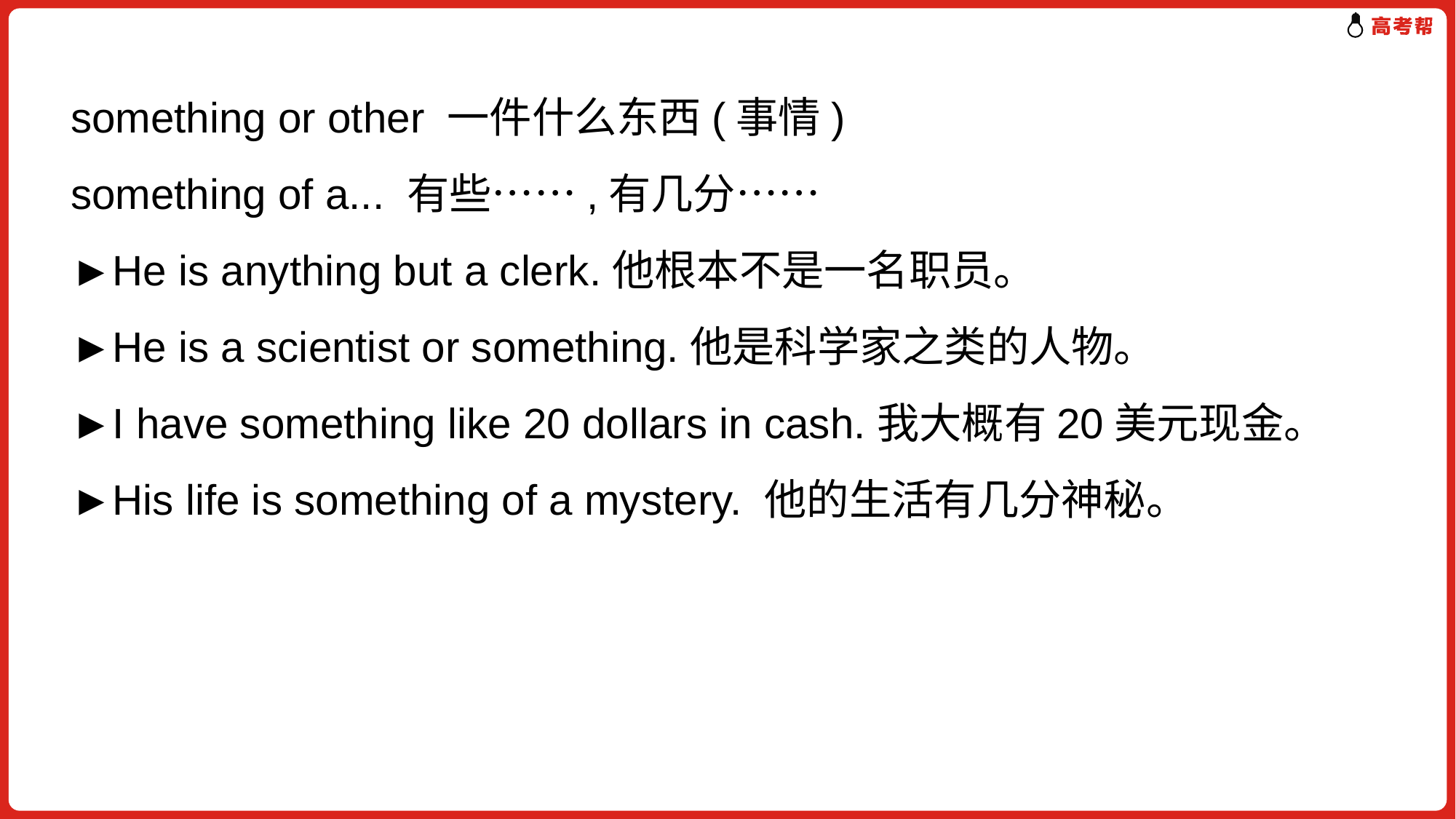

something or other 一件什么东西(事情)
something of a... 有些……,有几分……
►He is anything but a clerk.他根本不是一名职员。
►He is a scientist or something.他是科学家之类的人物。
►I have something like 20 dollars in cash.我大概有20美元现金。
►His life is something of a mystery. 他的生活有几分神秘。